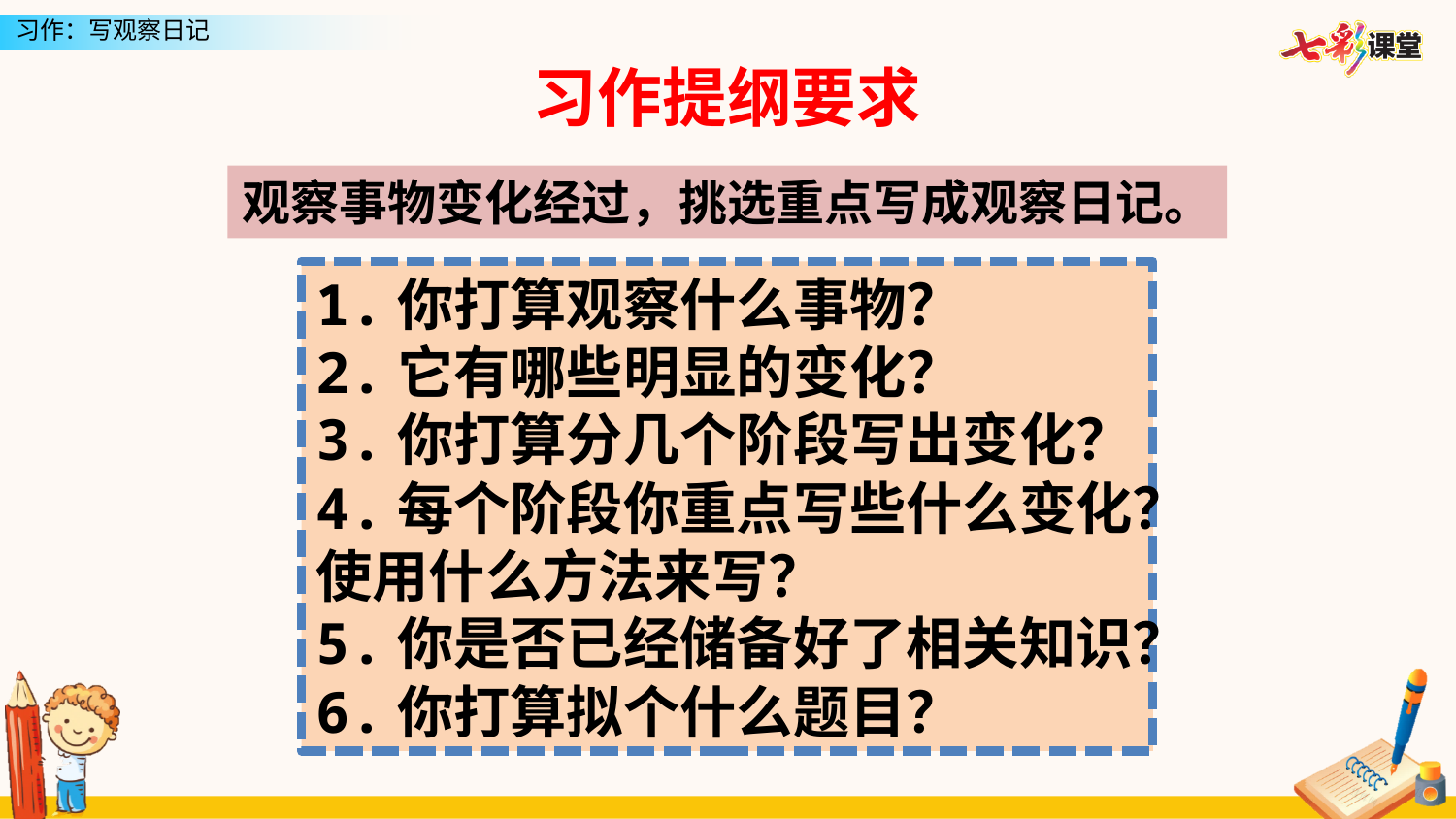

习作提纲要求
观察事物变化经过，挑选重点写成观察日记。
1.你打算观察什么事物？
2.它有哪些明显的变化？
3.你打算分几个阶段写出变化？
4.每个阶段你重点写些什么变化？使用什么方法来写？
5.你是否已经储备好了相关知识？
6.你打算拟个什么题目？